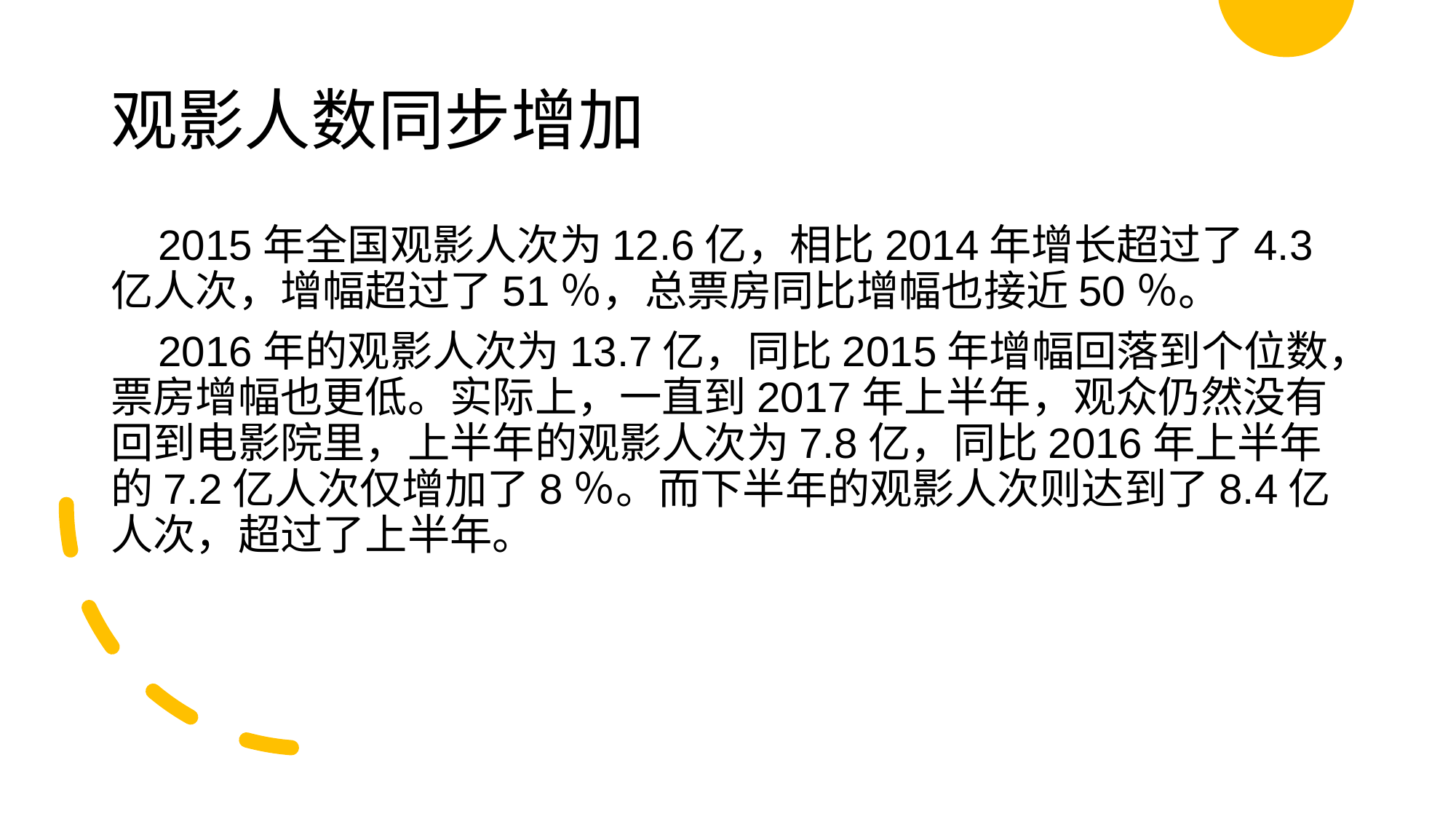

# 观影人数同步增加
    2015年全国观影人次为12.6亿，相比2014年增长超过了4.3亿人次，增幅超过了51％，总票房同比增幅也接近50％。
    2016年的观影人次为13.7亿，同比2015年增幅回落到个位数，票房增幅也更低。实际上，一直到2017年上半年，观众仍然没有回到电影院里，上半年的观影人次为7.8亿，同比2016年上半年的7.2亿人次仅增加了8％。而下半年的观影人次则达到了8.4亿人次，超过了上半年。